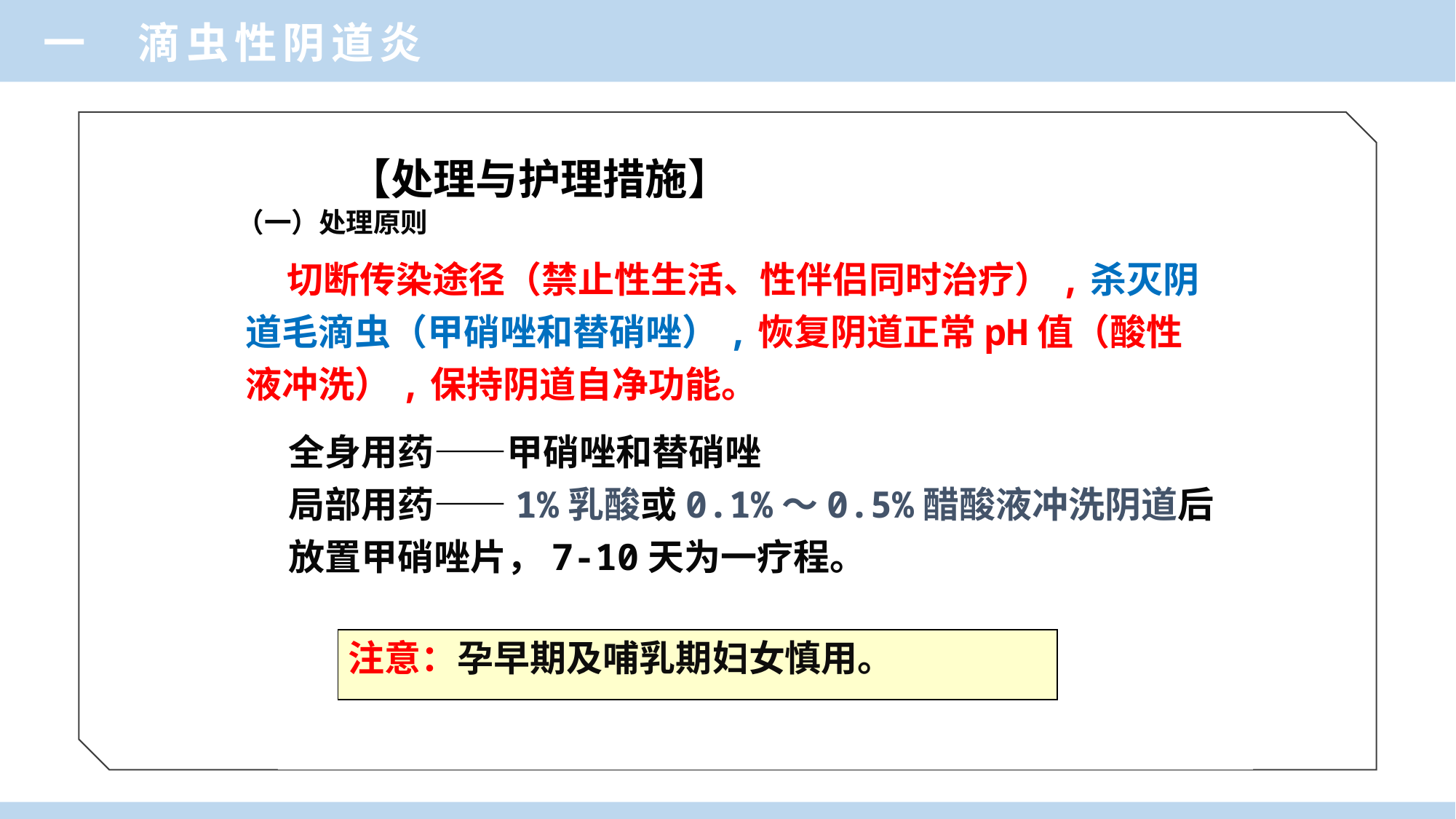

一   滴虫性阴道炎

【处理与护理措施】
（一）处理原则
    切断传染途径（禁止性生活、性伴侣同时治疗）,杀灭阴道毛滴虫（甲硝唑和替硝唑）,恢复阴道正常pH值（酸性液冲洗）,保持阴道自净功能。
全身用药——甲硝唑和替硝唑
局部用药——1%乳酸或0.1%～0.5%醋酸液冲洗阴道后放置甲硝唑片，7-10天为一疗程。
注意：孕早期及哺乳期妇女慎用。